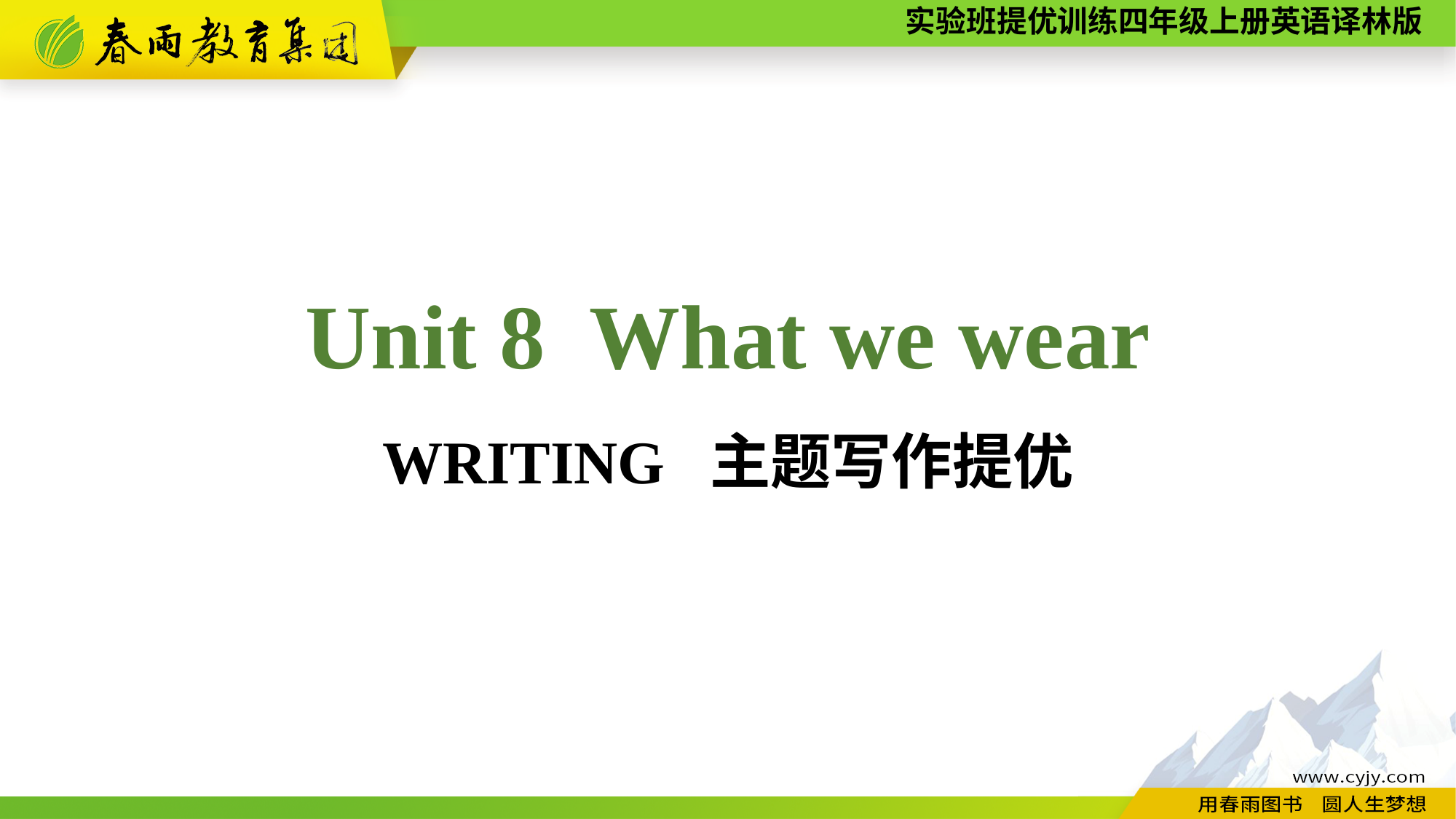

Unit 8  What we wear
WRITING  主题写作提优